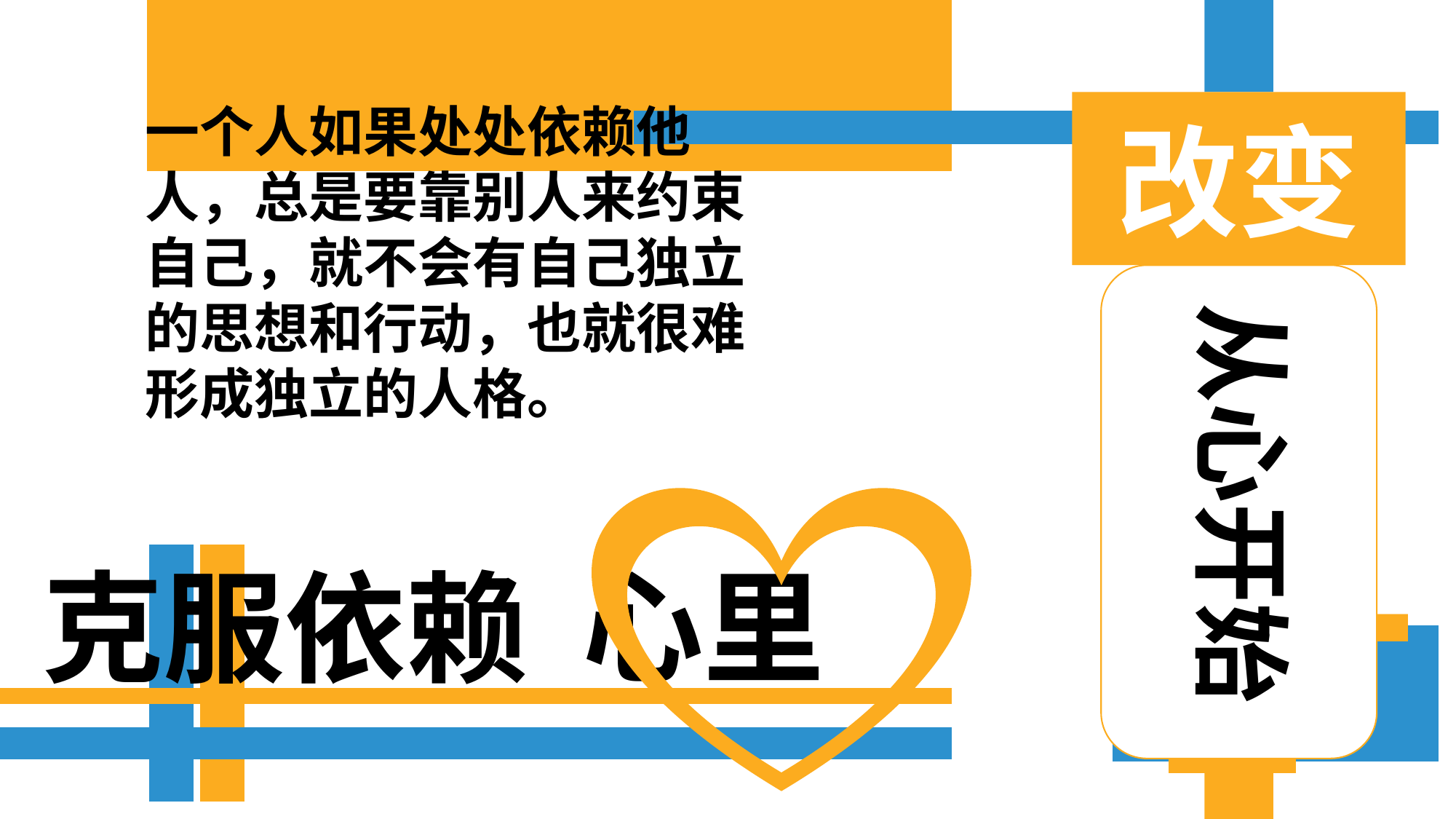

一个人如果处处依赖他人，总是要靠别人来约束自己，就不会有自己独立的思想和行动，也就很难形成独立的人格。
改变

从心开始

克服依赖  心里